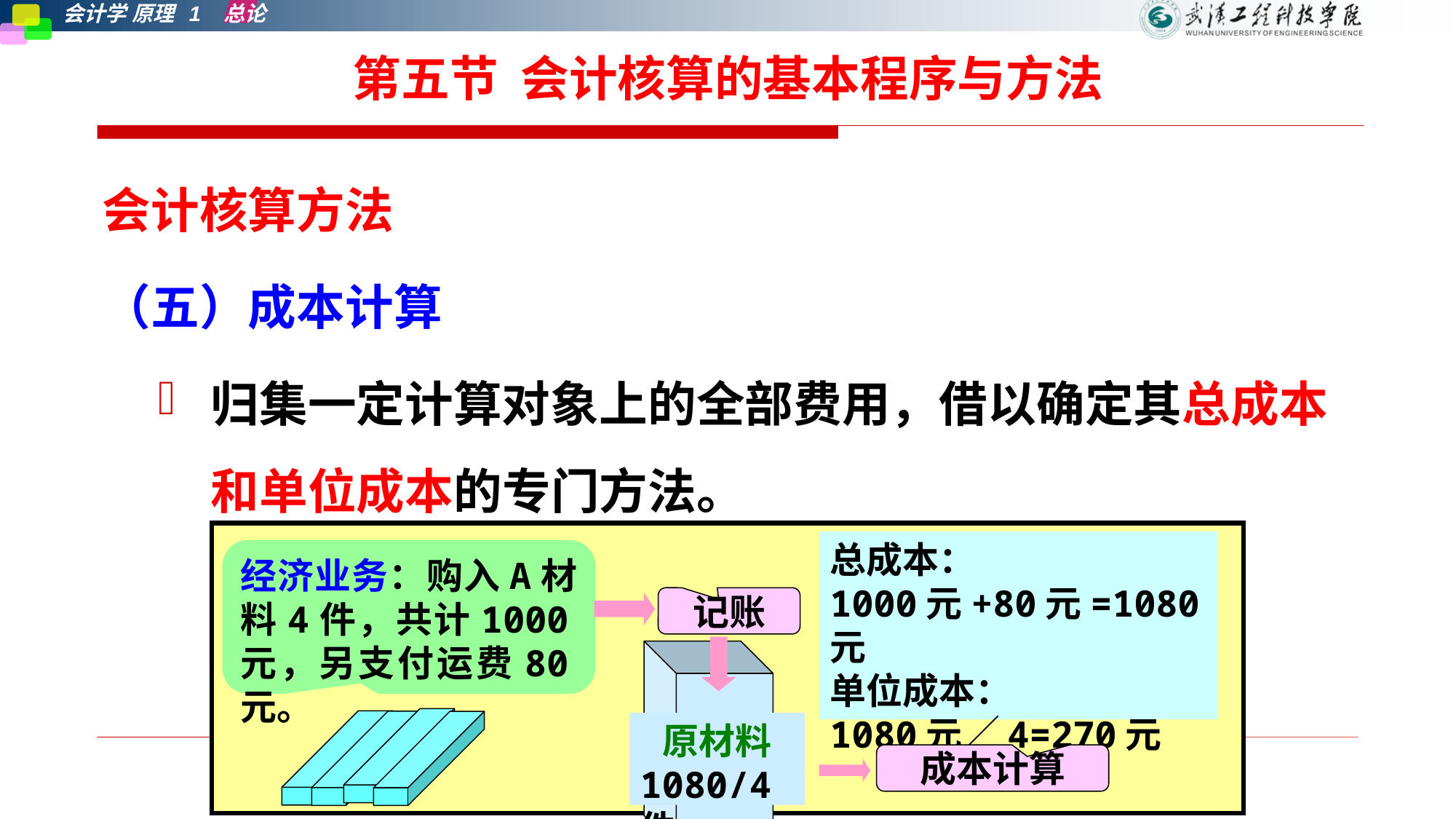

# 第五节  会计核算的基本程序与方法
会计核算方法
（五）成本计算
归集一定计算对象上的全部费用，借以确定其总成本和单位成本的专门方法。

总成本：
1000元+80元=1080元
单位成本：
1080元╱4=270元
经济业务：购入A材料4件，共计1000元，另支付运费80元。
记账

原材料
1080/4件

成本计算

第一章  总论